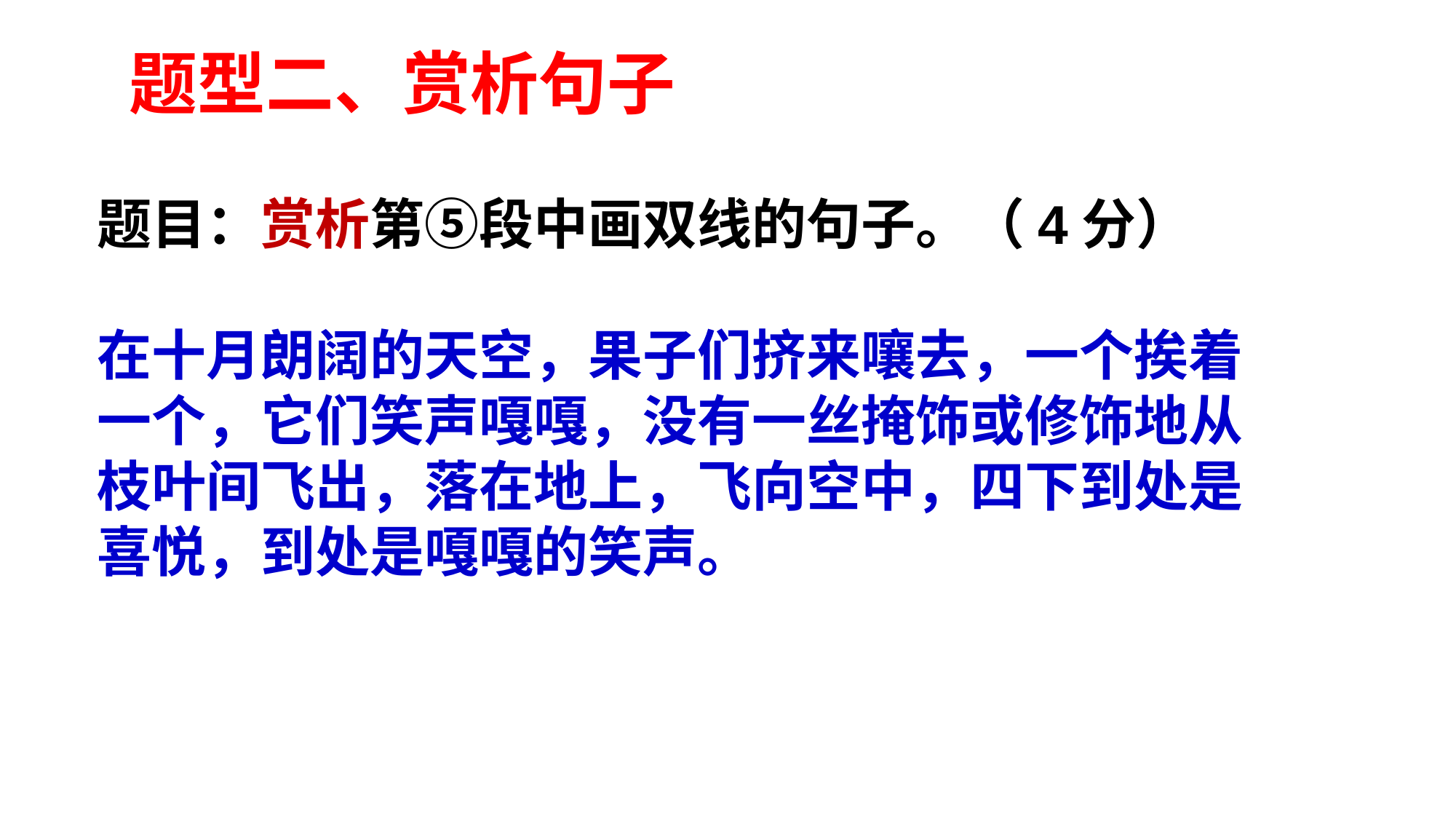

题型二、赏析句子
题目：赏析第⑤段中画双线的句子。（4分）

在十月朗阔的天空，果子们挤来嚷去，一个挨着一个，它们笑声嘎嘎，没有一丝掩饰或修饰地从枝叶间飞出，落在地上，飞向空中，四下到处是喜悦，到处是嘎嘎的笑声。

6